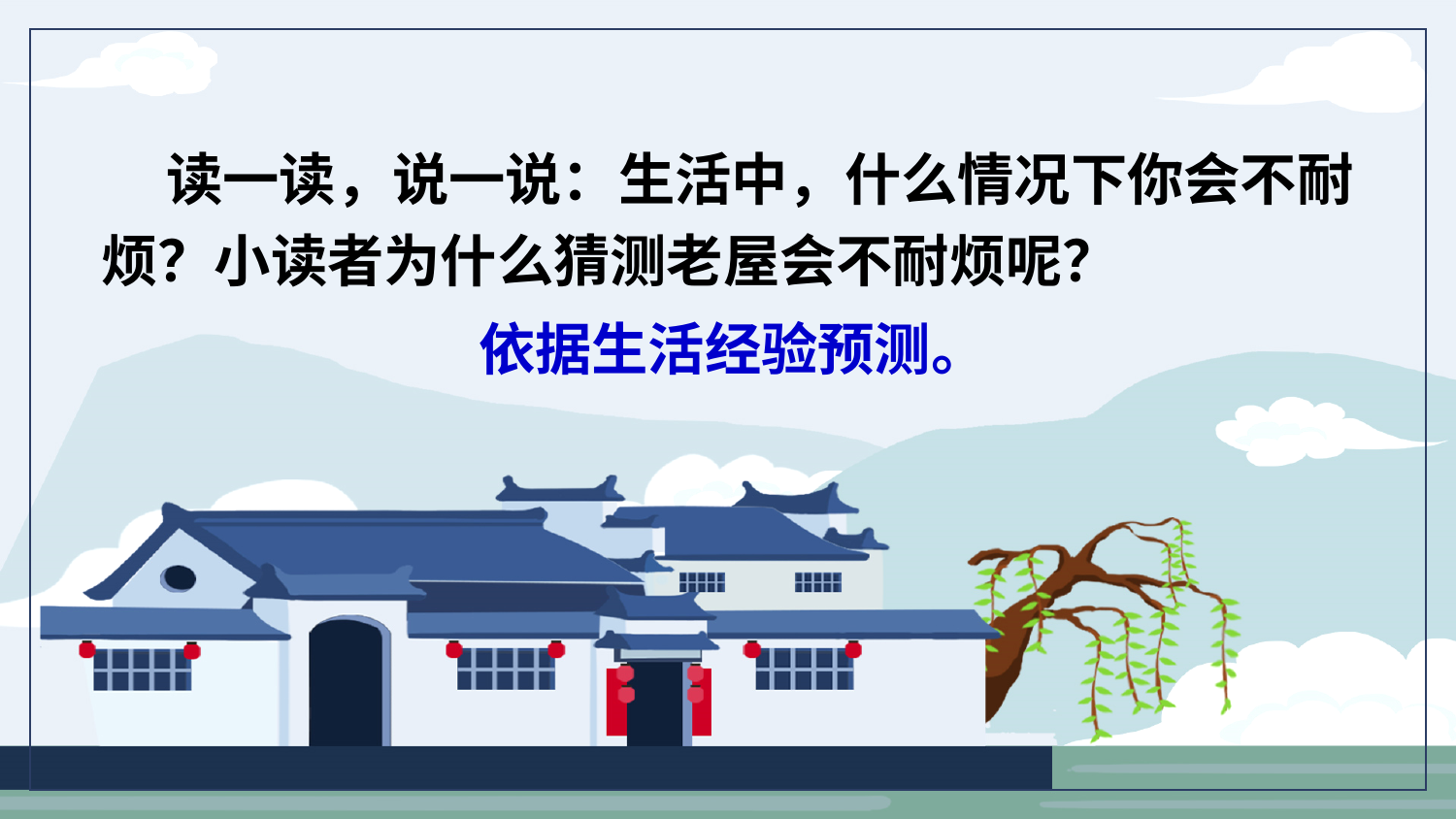

读一读，说一说：生活中，什么情况下你会不耐烦？小读者为什么猜测老屋会不耐烦呢？
依据生活经验预测。